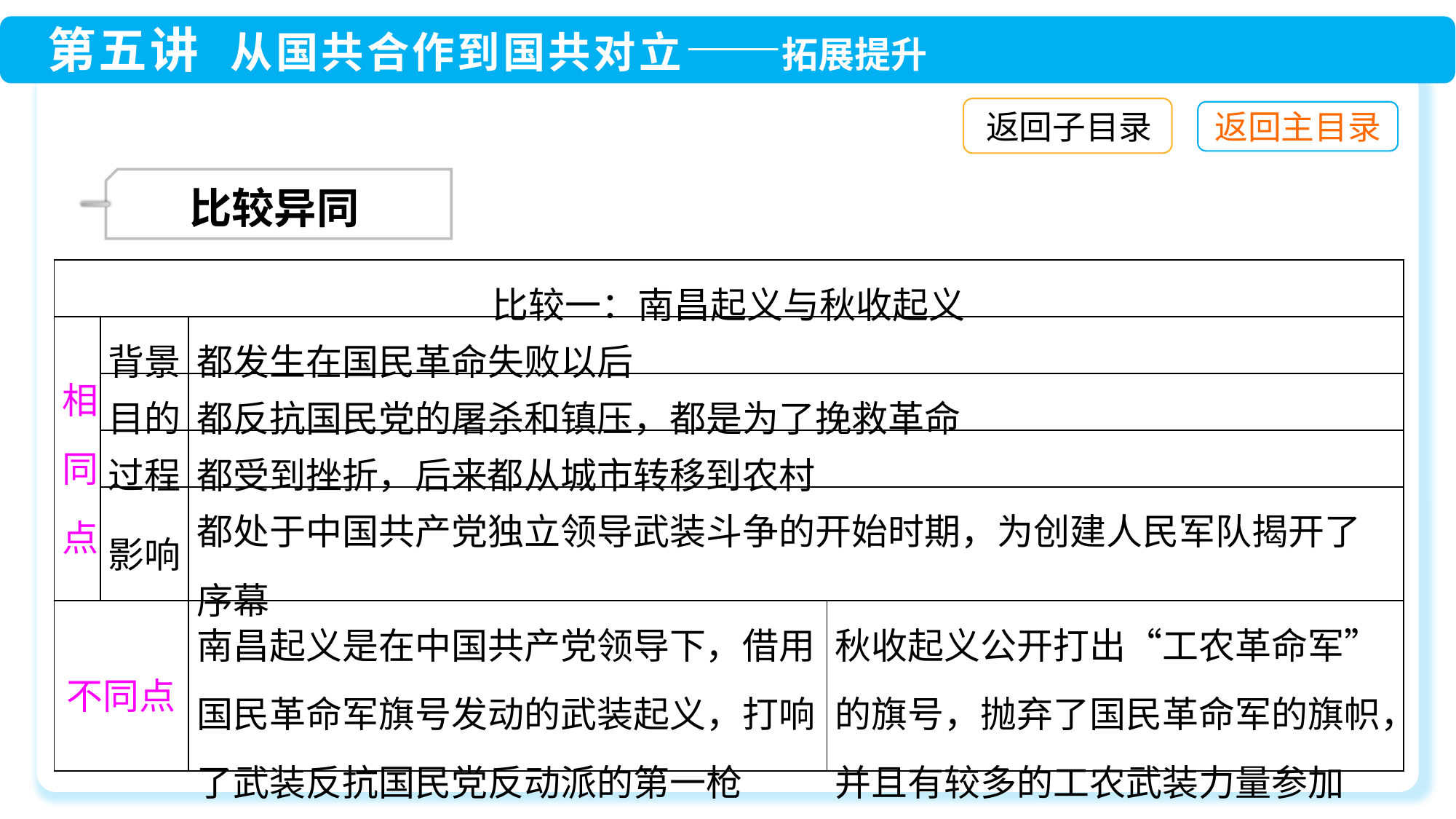

返回子目录
 比较异同

| 比较一：南昌起义与秋收起义 |  |  |  |
| --- | --- | --- | --- |
| 相同点 | 背景 | 都发生在国民革命失败以后 |  |
|  | 目的 | 都反抗国民党的屠杀和镇压，都是为了挽救革命 |  |
|  | 过程 | 都受到挫折，后来都从城市转移到农村 |  |
|  | 影响 | 都处于中国共产党独立领导武装斗争的开始时期，为创建人民军队揭开了序幕 |  |
| 不同点 |  | 南昌起义是在中国共产党领导下，借用国民革命军旗号发动的武装起义，打响了武装反抗国民党反动派的第一枪 | 秋收起义公开打出“工农革命军”的旗号，抛弃了国民革命军的旗帜，并且有较多的工农武装力量参加 |